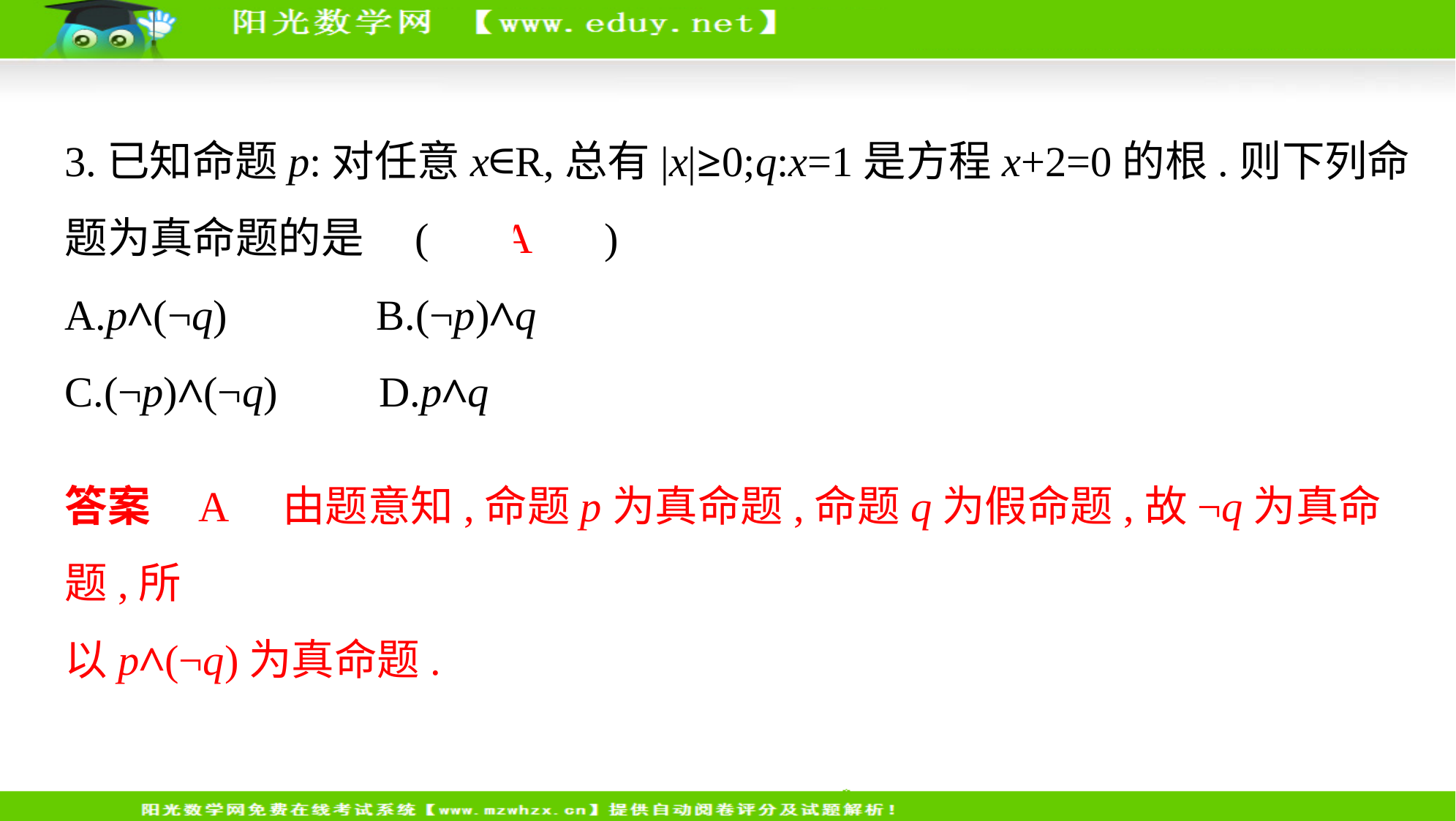

3.已知命题p:对任意x∈R,总有|x|≥0;q:x=1是方程x+2=0的根.则下列命
题为真命题的是 (　 A 　)
A.p∧(¬q)　         B.(¬p)∧q
C.(¬p)∧(¬q)　    D.p∧q

答案    A　由题意知,命题p为真命题,命题q为假命题,故¬q为真命题,所
以p∧(¬q)为真命题.